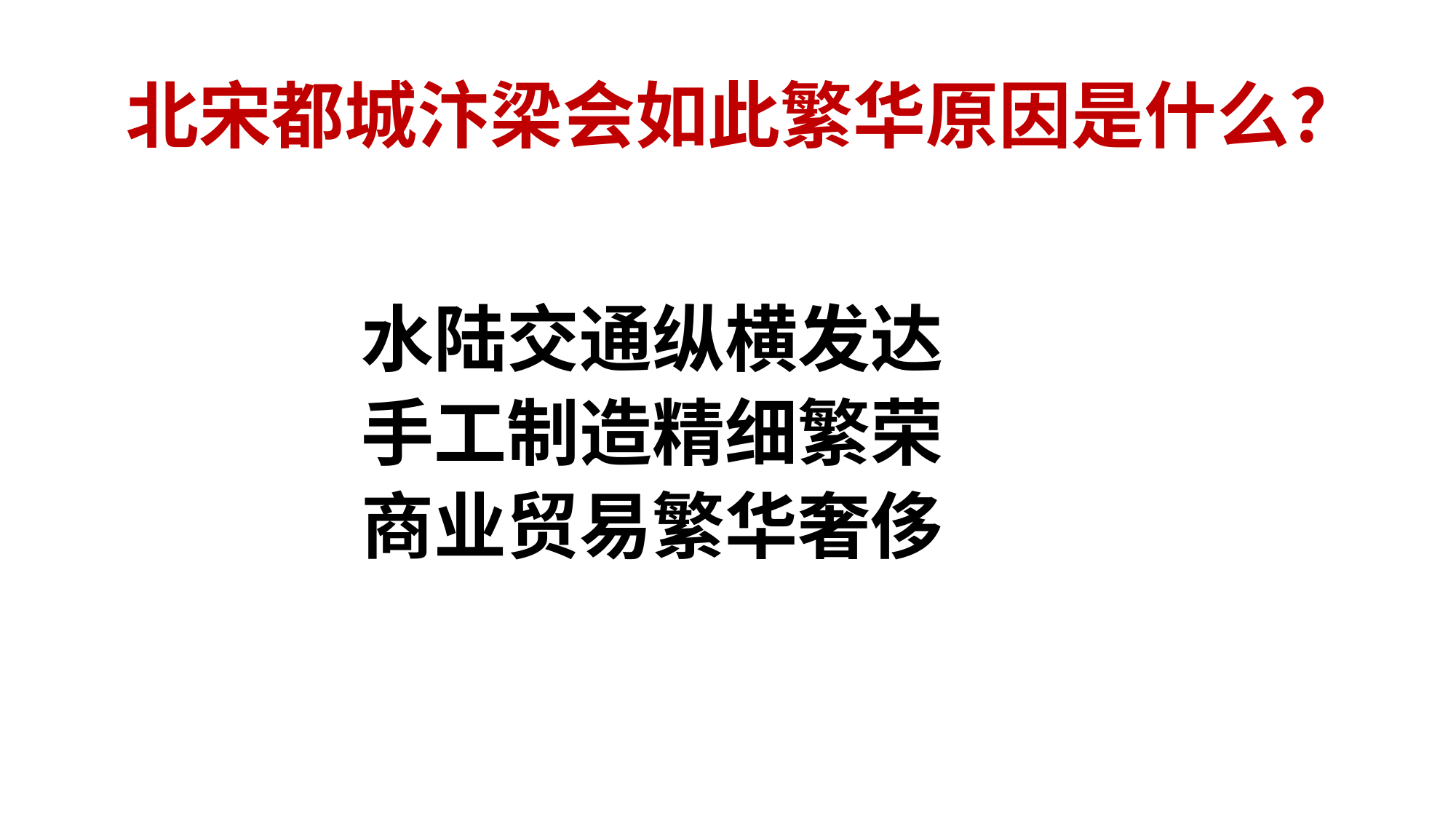

# 北宋都城汴梁会如此繁华原因是什么？
水陆交通纵横发达
手工制造精细繁荣
商业贸易繁华奢侈